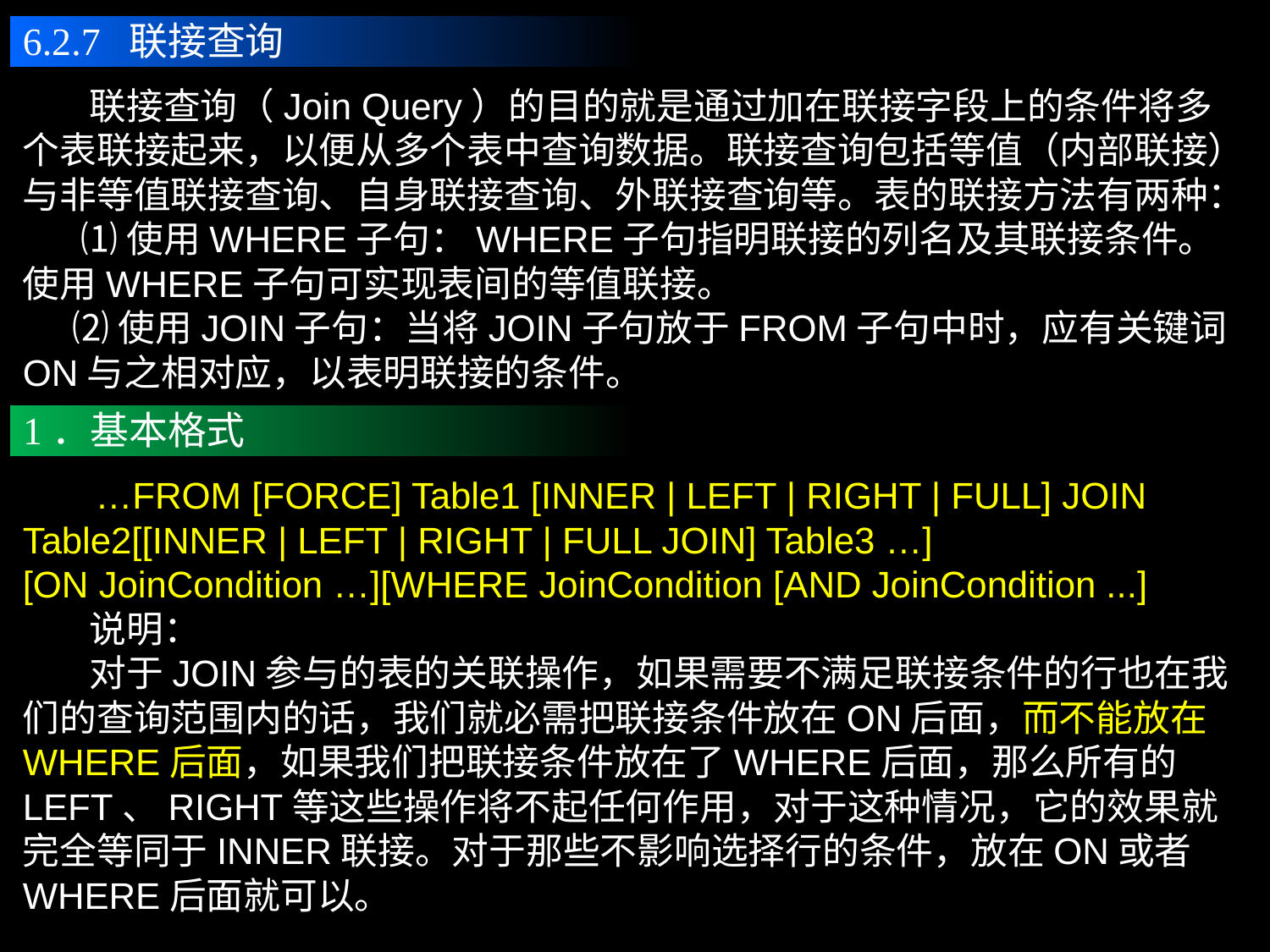

6.2.7  联接查询
       联接查询（Join Query）的目的就是通过加在联接字段上的条件将多个表联接起来，以便从多个表中查询数据。联接查询包括等值（内部联接）与非等值联接查询、自身联接查询、外联接查询等。表的联接方法有两种：
       ⑴使用WHERE子句：WHERE子句指明联接的列名及其联接条件。使用WHERE子句可实现表间的等值联接。
      ⑵使用JOIN子句：当将JOIN子句放于FROM子句中时，应有关键词ON与之相对应，以表明联接的条件。
1．基本格式
       …FROM [FORCE] Table1 [INNER | LEFT | RIGHT | FULL] JOIN Table2[[INNER | LEFT | RIGHT | FULL JOIN] Table3 …]
[ON JoinCondition …][WHERE JoinCondition [AND JoinCondition ...]
       说明：
       对于JOIN参与的表的关联操作，如果需要不满足联接条件的行也在我们的查询范围内的话，我们就必需把联接条件放在ON后面，而不能放在WHERE后面，如果我们把联接条件放在了WHERE后面，那么所有的LEFT、RIGHT等这些操作将不起任何作用，对于这种情况，它的效果就完全等同于INNER联接。对于那些不影响选择行的条件，放在ON或者WHERE后面就可以。